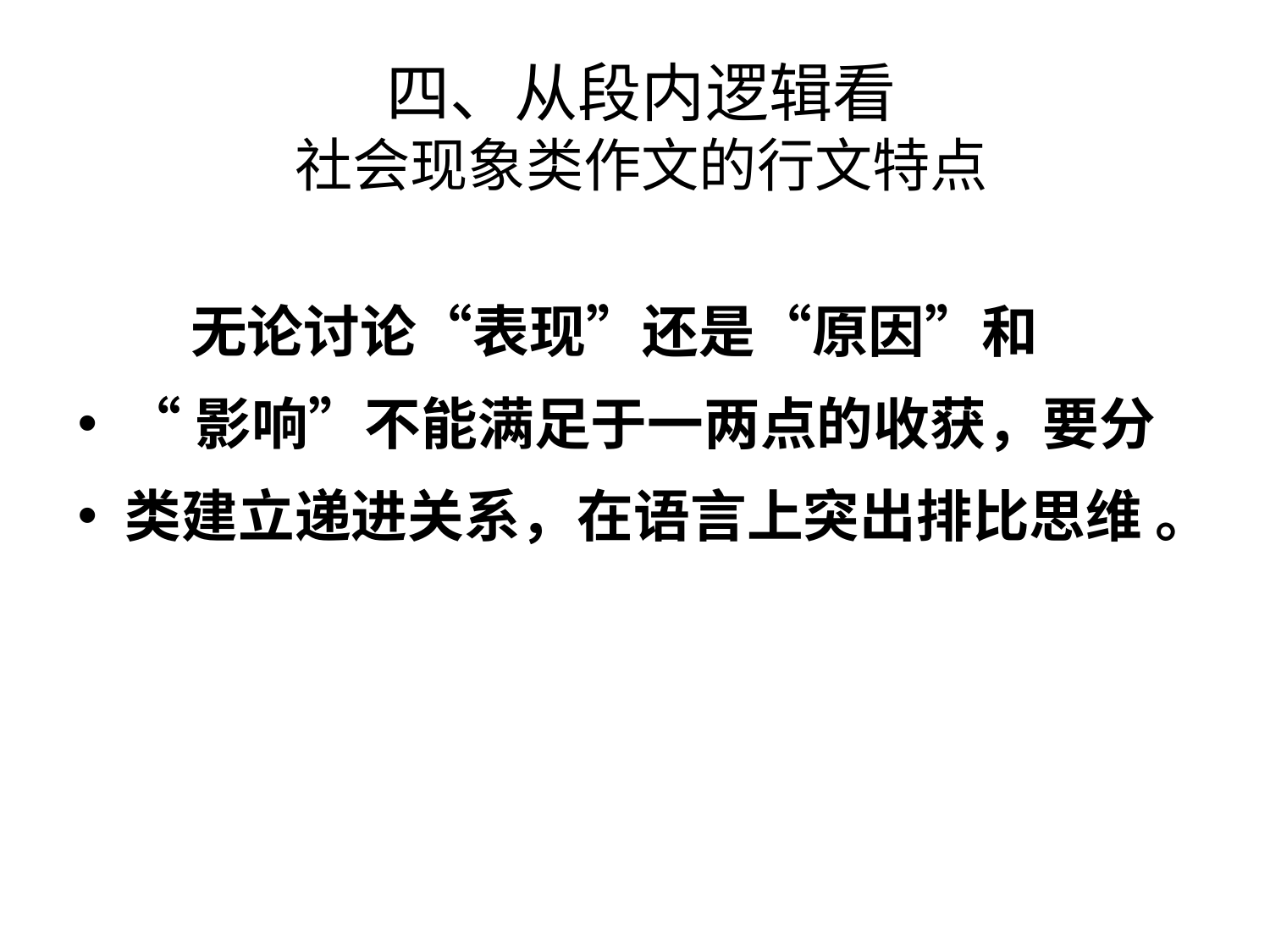

# 四、从段内逻辑看 社会现象类作文的行文特点
    无论讨论“表现”还是“原因”和
“影响”不能满足于一两点的收获，要分
类建立递进关系，在语言上突出排比思维 。